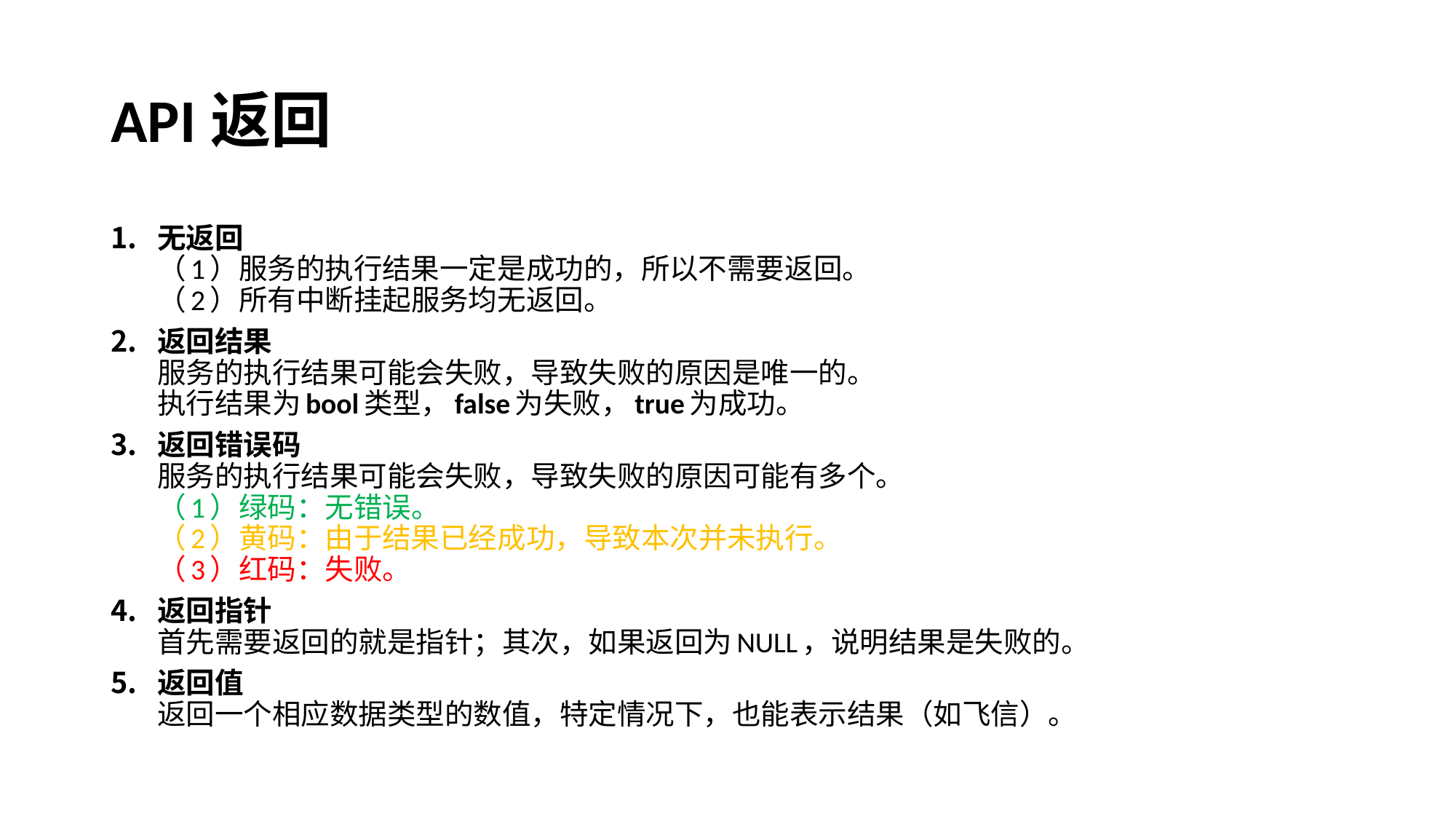

# API返回
无返回
（1）服务的执行结果一定是成功的，所以不需要返回。
（2）所有中断挂起服务均无返回。
返回结果
服务的执行结果可能会失败，导致失败的原因是唯一的。
执行结果为bool类型，false为失败，true为成功。
返回错误码
服务的执行结果可能会失败，导致失败的原因可能有多个。
（1）绿码：无错误。
（2）黄码：由于结果已经成功，导致本次并未执行。
（3）红码：失败。
返回指针
首先需要返回的就是指针；其次，如果返回为NULL，说明结果是失败的。
返回值
返回一个相应数据类型的数值，特定情况下，也能表示结果（如飞信）。